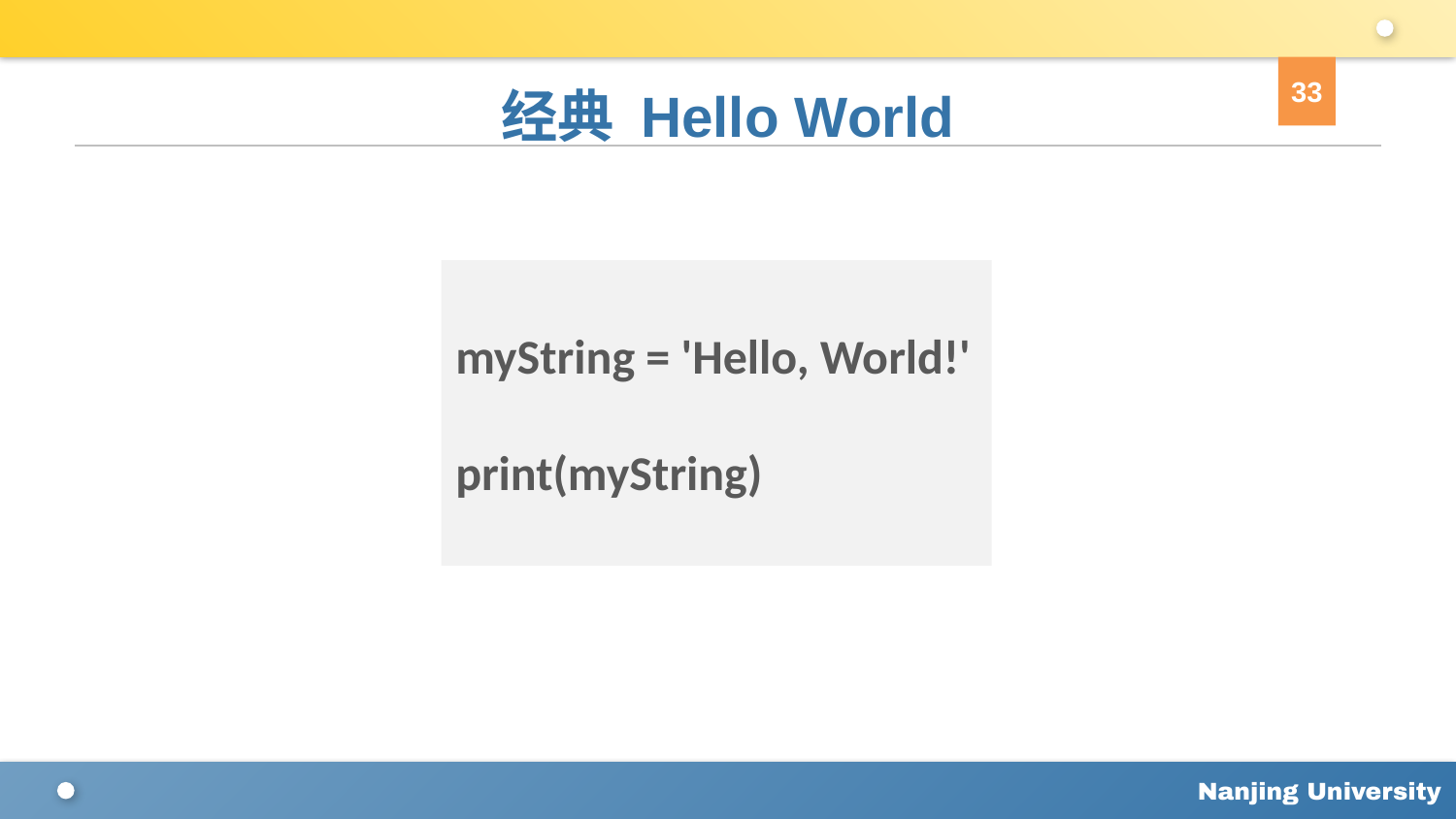

33
# 经典 Hello World

myString = 'Hello, World!'

print(myString)